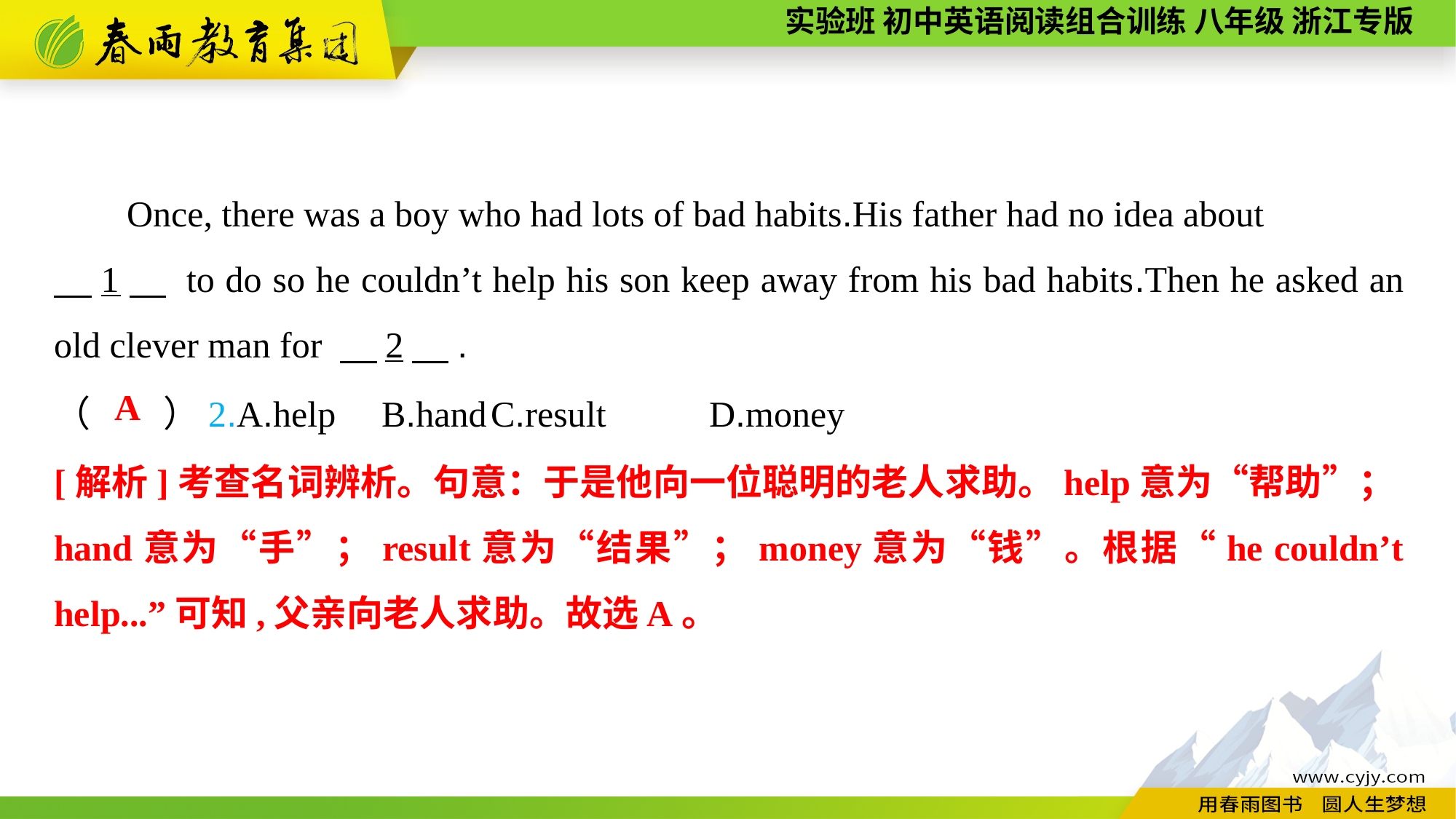

Once, there was a boy who had lots of bad habits.His father had no idea about
　1　 to do so he couldn’t help his son keep away from his bad habits.Then he asked an old clever man for 　2　.
（　　）2.A.help	B.hand	C.result	D.money
A
[解析]考查名词辨析。句意：于是他向一位聪明的老人求助。help意为“帮助”；hand意为“手”；result意为“结果”；money意为“钱”。根据“he couldn’t help...”可知,父亲向老人求助。故选A。